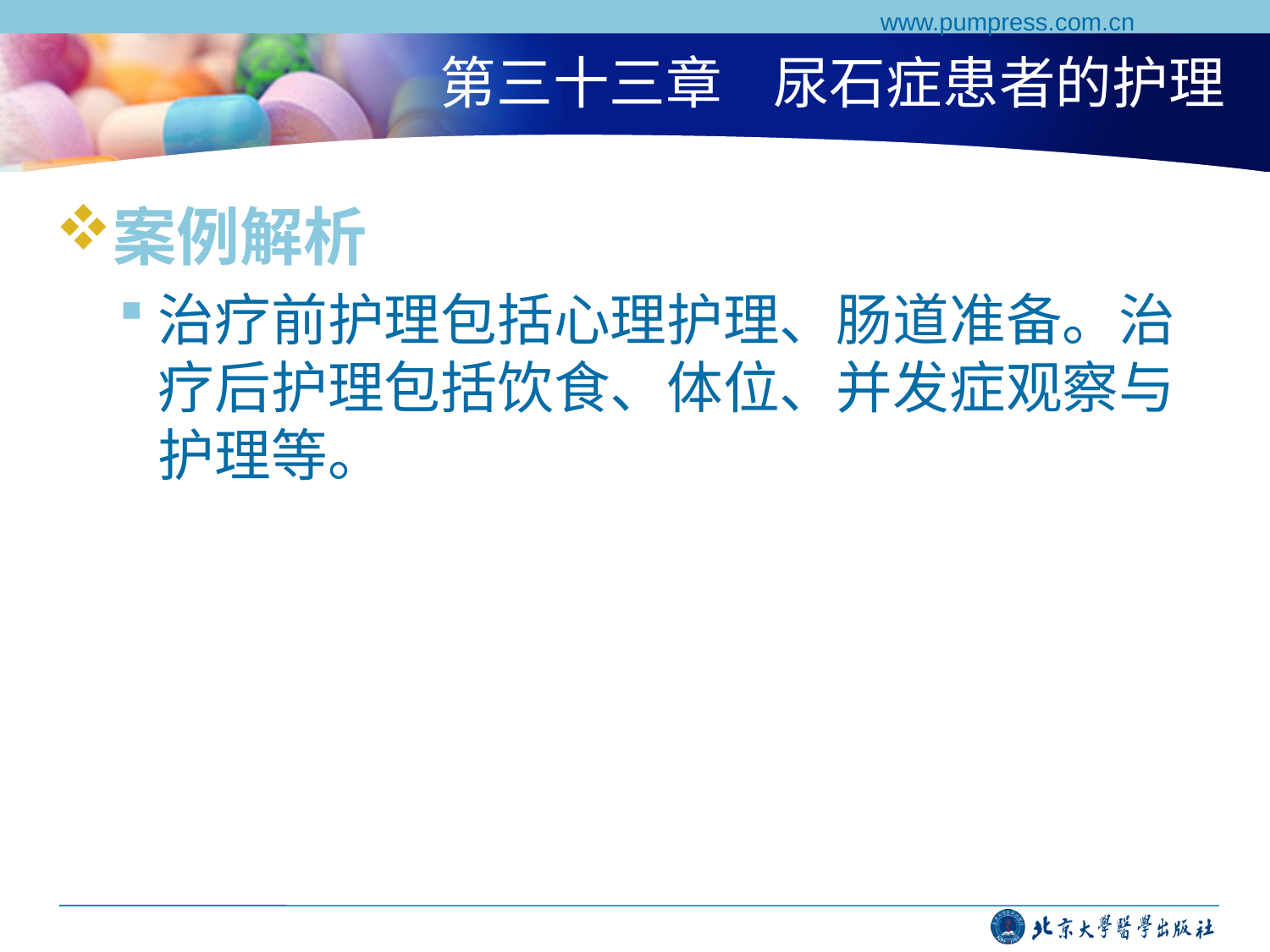

www.pumpress.com.cn
# 第三十三章    尿石症患者的护理
案例解析
治疗前护理包括心理护理、肠道准备。治疗后护理包括饮食、体位、并发症观察与护理等。